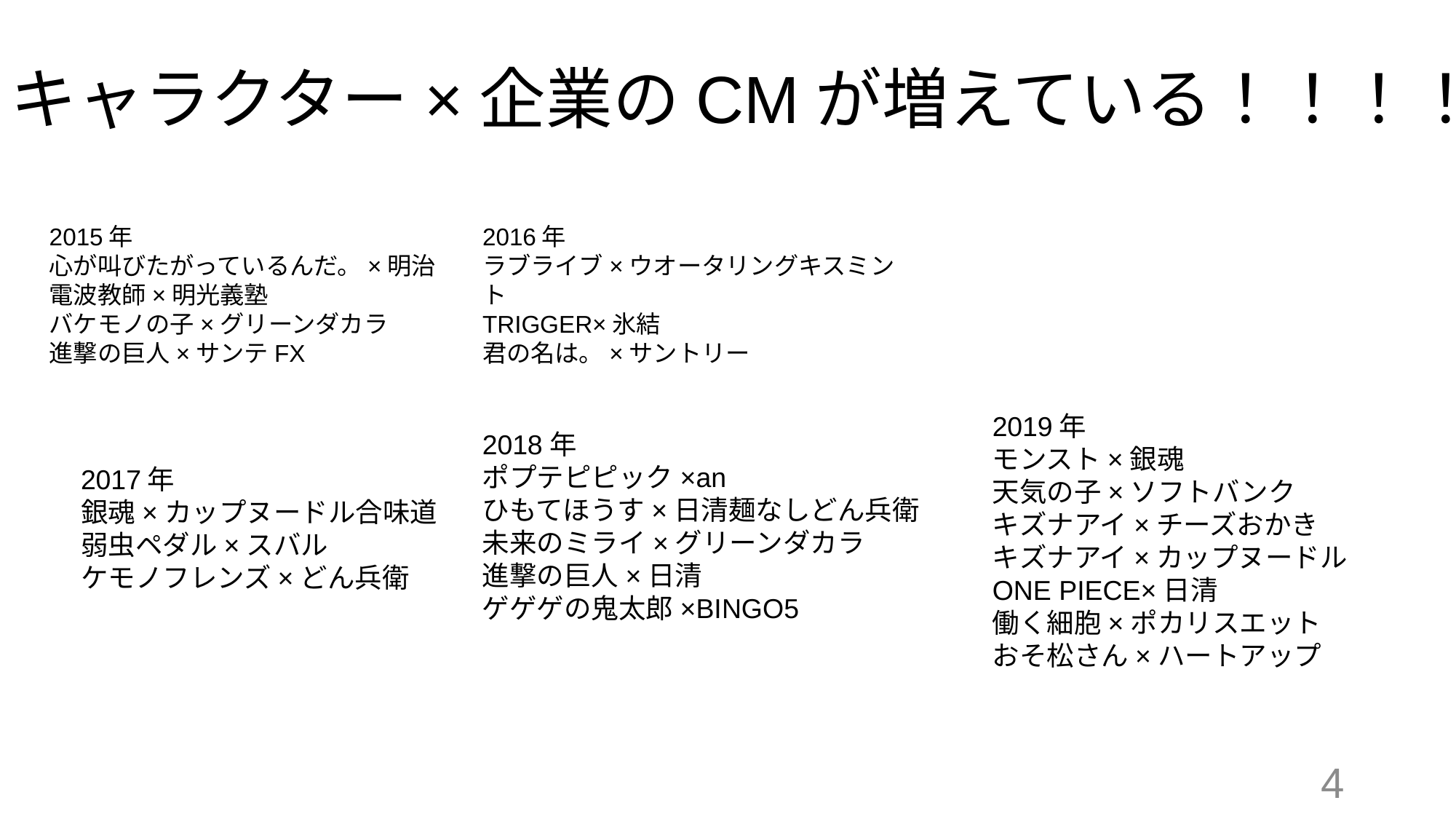

キャラクター×企業のCMが増えている！！！！
2015年
心が叫びたがっているんだ。×明治
電波教師×明光義塾
バケモノの子×グリーンダカラ
進撃の巨人×サンテFX

2016年
ラブライブ×ウオータリングキスミント
TRIGGER×氷結
君の名は。×サントリー
2019年
モンスト×銀魂
天気の子×ソフトバンク
キズナアイ×チーズおかき
キズナアイ×カップヌードル
ONE PIECE×日清
働く細胞×ポカリスエット
おそ松さん×ハートアップ

2018年
ポプテピピック×an
ひもてほうす×日清麺なしどん兵衛
未来のミライ×グリーンダカラ
進撃の巨人×日清
ゲゲゲの鬼太郎×BINGO5
2017年
銀魂×カップヌードル合味道
弱虫ペダル×スバル
ケモノフレンズ×どん兵衛
4